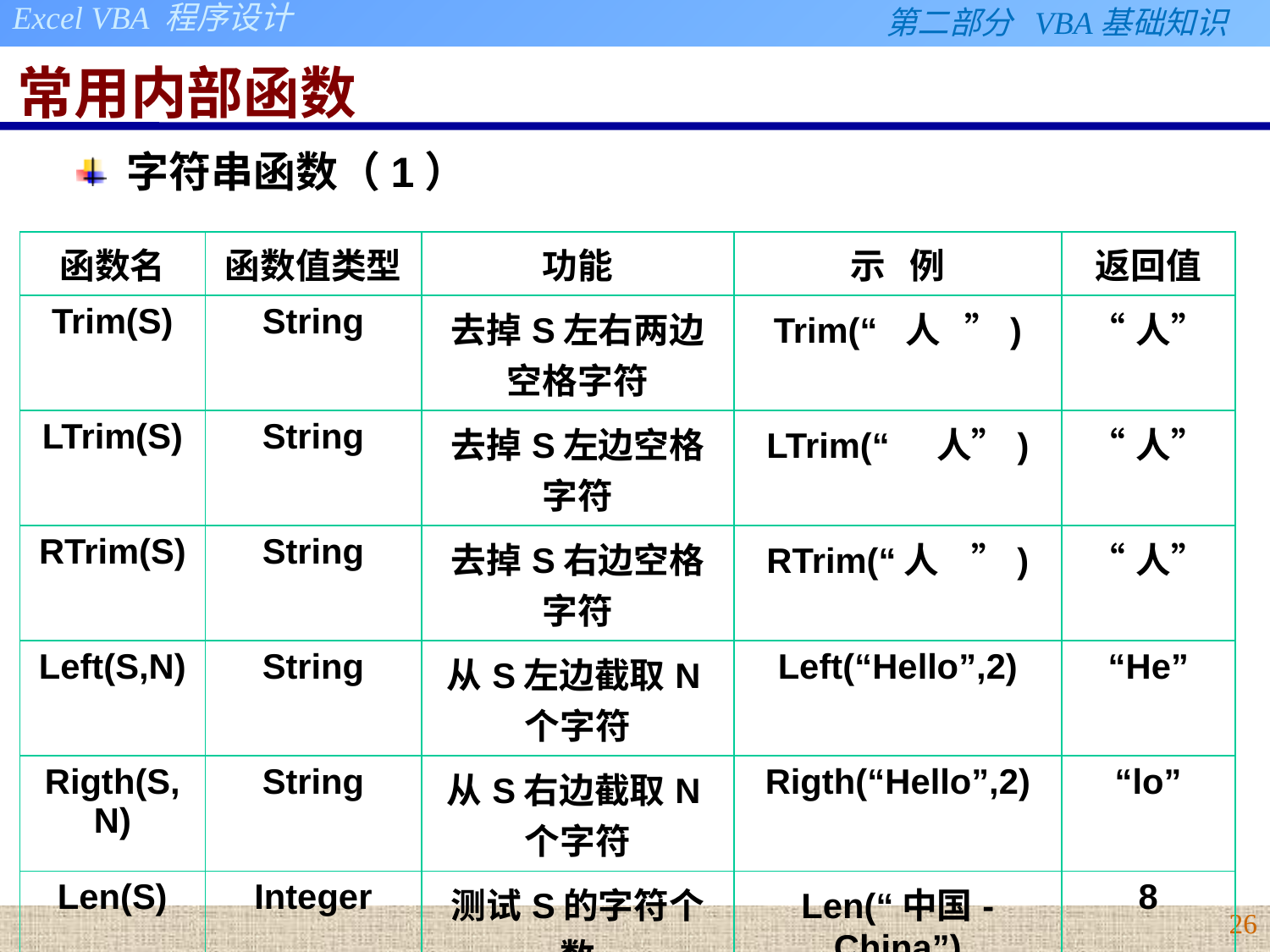

# 常用内部函数
字符串函数（1）
| 函数名 | 函数值类型 | 功能 | 示 例 | 返回值 |
| --- | --- | --- | --- | --- |
| Trim(S) | String | 去掉S左右两边空格字符 | Trim(“ 人 ”) | “人” |
| LTrim(S) | String | 去掉S左边空格字符 | LTrim(“ 人”) | “人” |
| RTrim(S) | String | 去掉S右边空格字符 | RTrim(“人 ”) | “人” |
| Left(S,N) | String | 从S左边截取N个字符 | Left(“Hello”,2) | “He” |
| Rigth(S,N) | String | 从S右边截取N个字符 | Rigth(“Hello”,2) | “lo” |
| Len(S) | Integer | 测试S的字符个数 | Len(“中国-China”) | 8 |